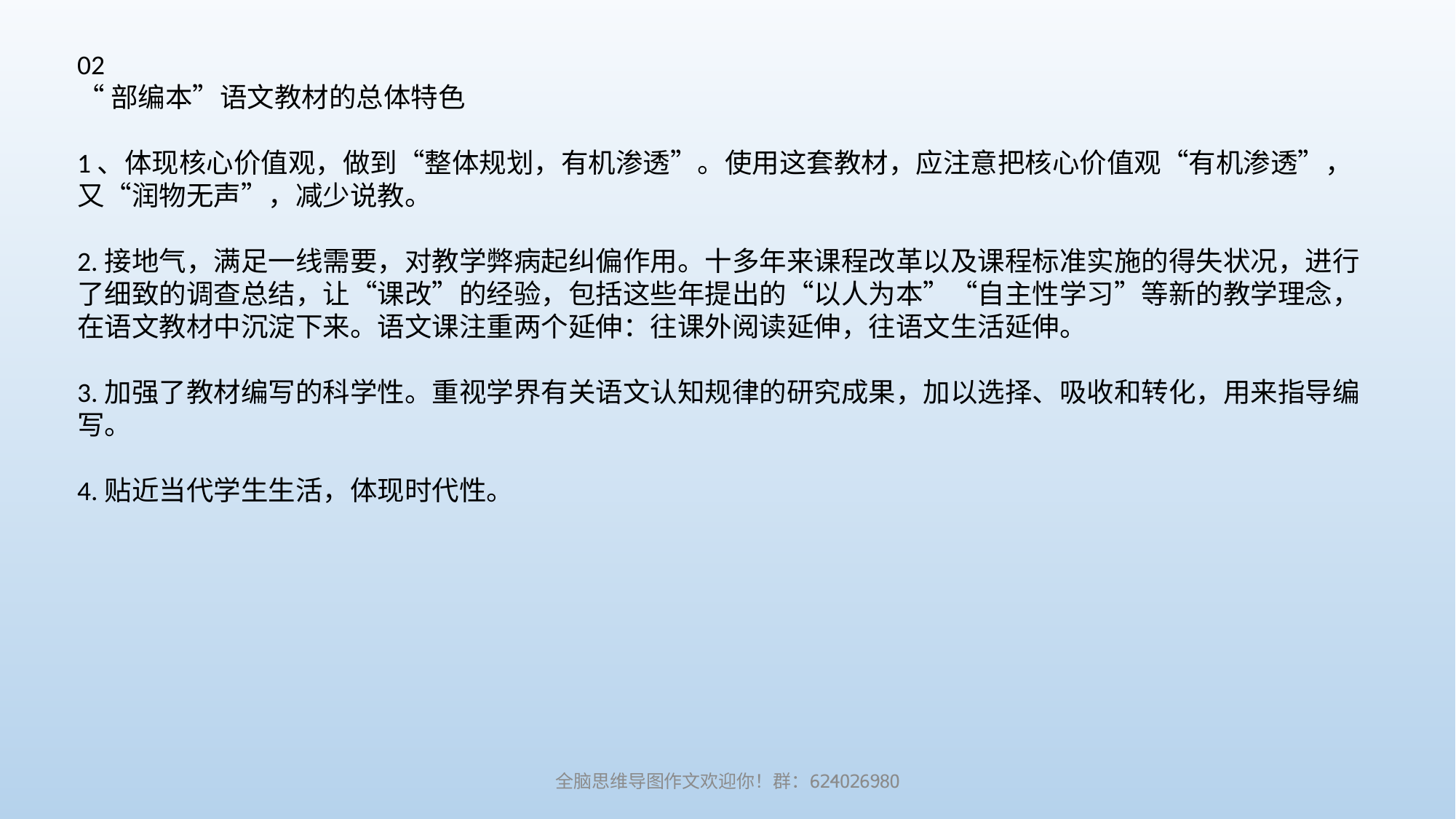

02
“部编本”语文教材的总体特色

1、体现核心价值观，做到“整体规划，有机渗透”。使用这套教材，应注意把核心价值观“有机渗透”，又“润物无声”，减少说教。

2.接地气，满足一线需要，对教学弊病起纠偏作用。十多年来课程改革以及课程标准实施的得失状况，进行了细致的调查总结，让“课改”的经验，包括这些年提出的“以人为本”“自主性学习”等新的教学理念，在语文教材中沉淀下来。语文课注重两个延伸：往课外阅读延伸，往语文生活延伸。

3.加强了教材编写的科学性。重视学界有关语文认知规律的研究成果，加以选择、吸收和转化，用来指导编写。

4.贴近当代学生生活，体现时代性。

全脑思维导图作文欢迎你！群：624026980